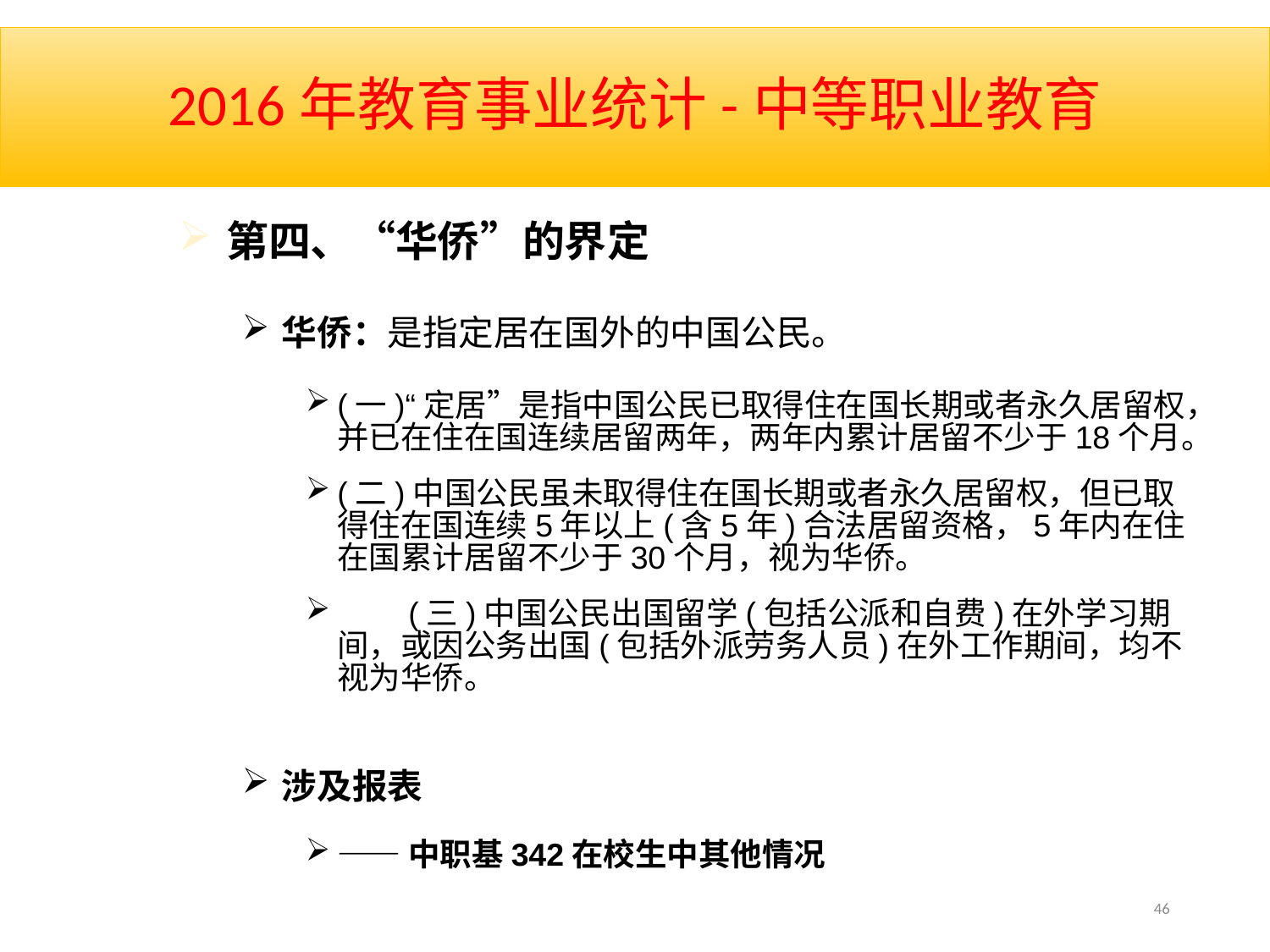

# 2016年教育事业统计-中等职业教育
第四、“华侨”的界定

华侨：是指定居在国外的中国公民。

(一)“定居”是指中国公民已取得住在国长期或者永久居留权，并已在住在国连续居留两年，两年内累计居留不少于18个月。

(二)中国公民虽未取得住在国长期或者永久居留权，但已取得住在国连续5年以上(含5年)合法居留资格，5年内在住在国累计居留不少于30个月，视为华侨。

　　(三)中国公民出国留学(包括公派和自费)在外学习期间，或因公务出国(包括外派劳务人员)在外工作期间，均不视为华侨。

涉及报表

——中职基342在校生中其他情况

46